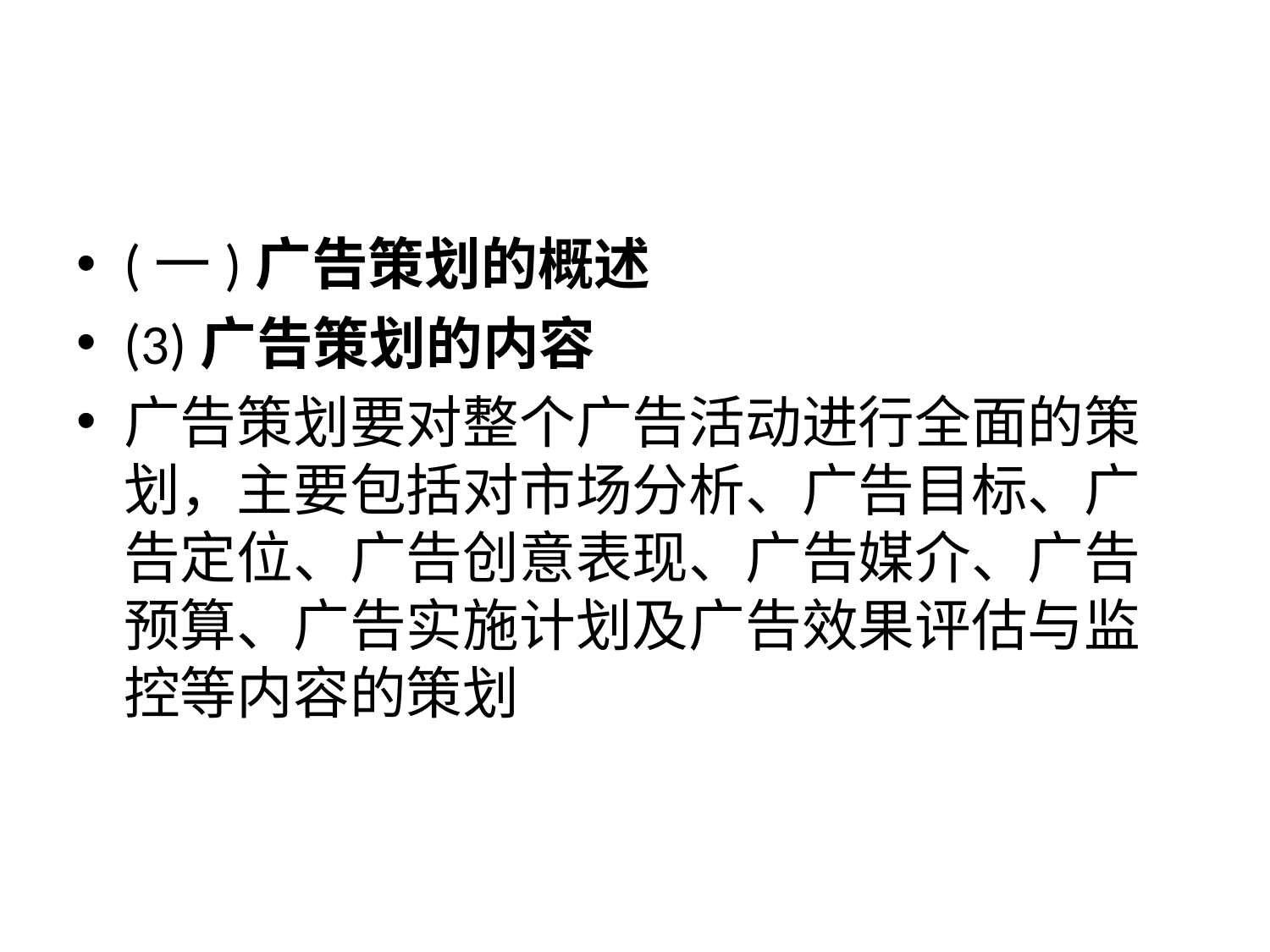

#
(一)广告策划的概述
(3)广告策划的内容
广告策划要对整个广告活动进行全面的策划，主要包括对市场分析、广告目标、广告定位、广告创意表现、广告媒介、广告预算、广告实施计划及广告效果评估与监控等内容的策划